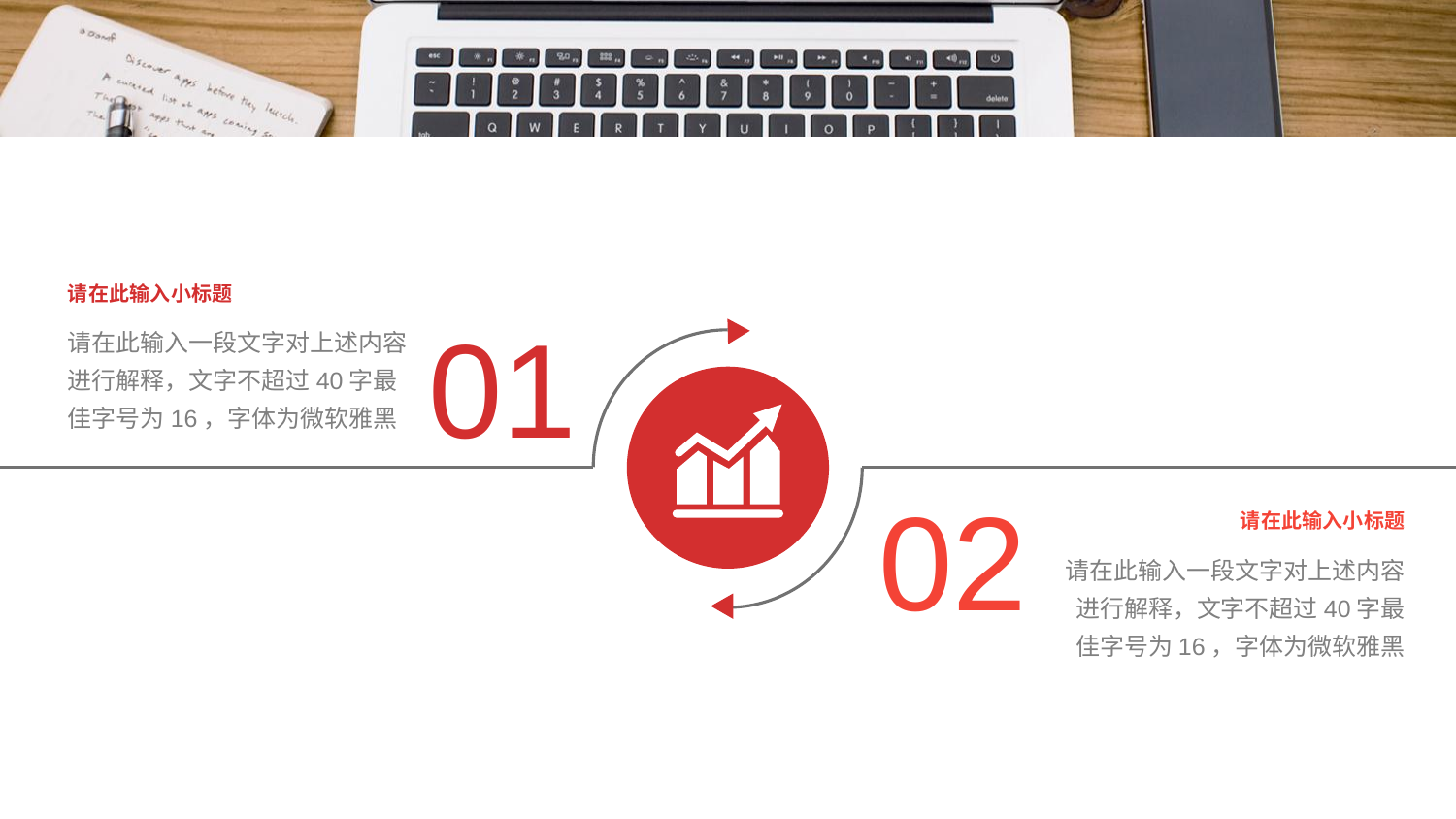

请在此输入小标题
01
请在此输入一段文字对上述内容进行解释，文字不超过40字最佳字号为16，字体为微软雅黑

02
请在此输入小标题
请在此输入一段文字对上述内容进行解释，文字不超过40字最佳字号为16，字体为微软雅黑